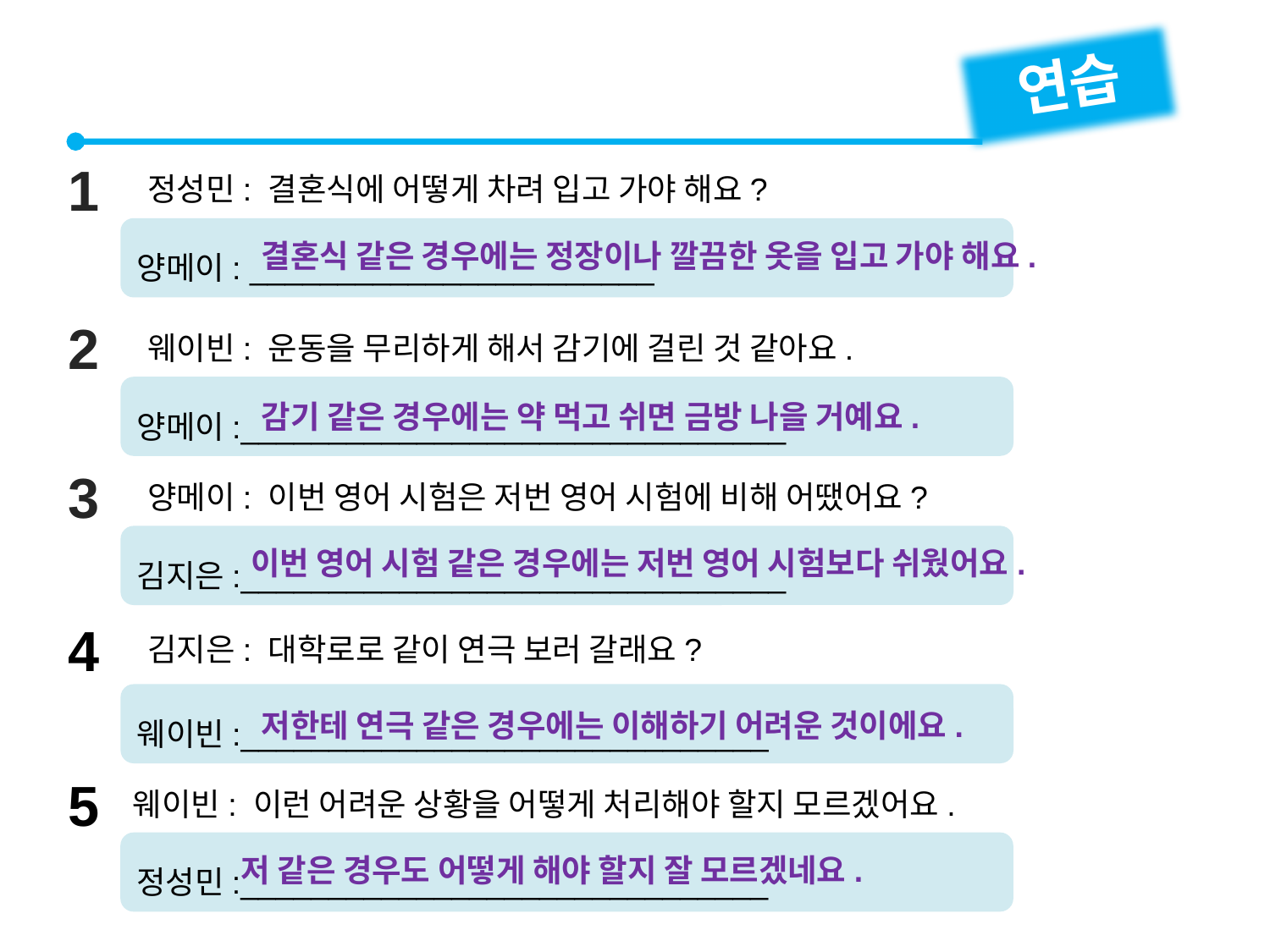

연습
1
정성민: 결혼식에 어떻게 차려 입고 가야 해요?
양메이: _______________________
결혼식 같은 경우에는 정장이나 깔끔한 옷을 입고 가야 해요.
2
웨이빈: 운동을 무리하게 해서 감기에 걸린 것 같아요.
양메이:_______________________________
감기 같은 경우에는 약 먹고 쉬면 금방 나을 거예요.
3
양메이: 이번 영어 시험은 저번 영어 시험에 비해 어땠어요?
김지은:_______________________________
이번 영어 시험 같은 경우에는 저번 영어 시험보다 쉬웠어요.
4
김지은: 대학로로 같이 연극 보러 갈래요?
웨이빈:______________________________
저한테 연극 같은 경우에는 이해하기 어려운 것이에요.
5
웨이빈: 이런 어려운 상황을 어떻게 처리해야 할지 모르겠어요.
정성민:______________________________
저 같은 경우도 어떻게 해야 할지 잘 모르겠네요.